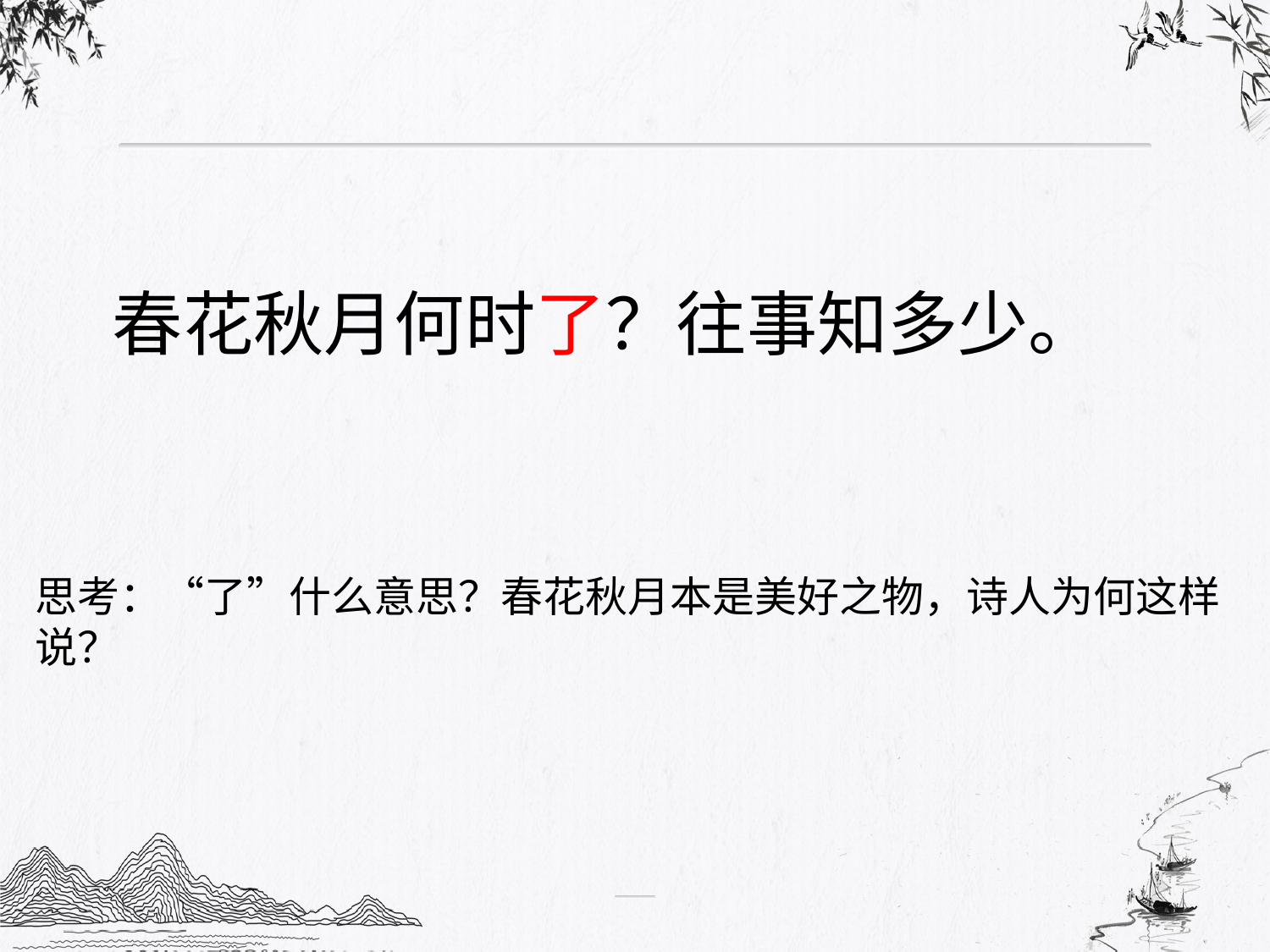

春花秋月何时了？往事知多少。

思考：“了”什么意思？春花秋月本是美好之物，诗人为何这样说？